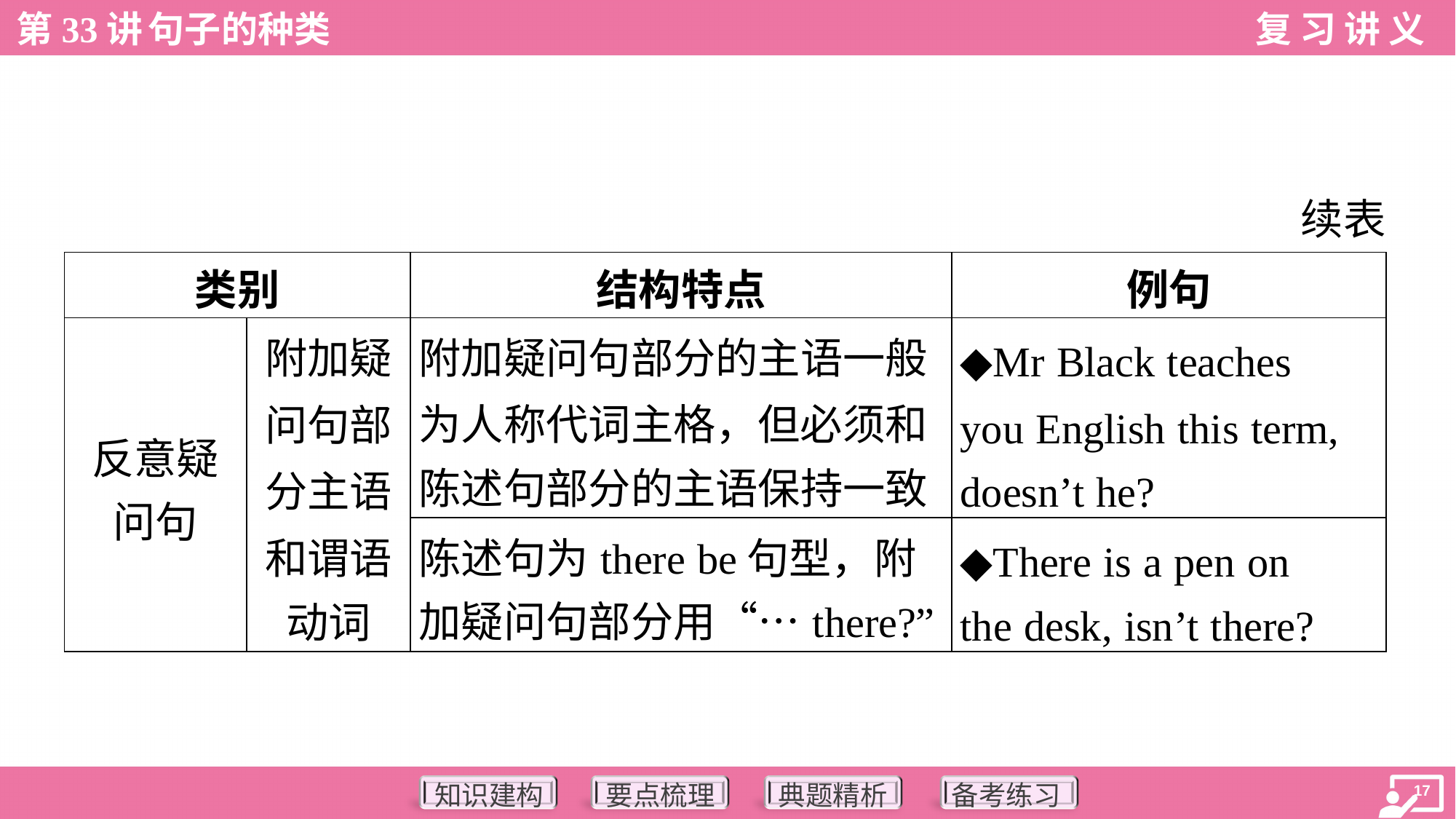

续表
| 类别 |  | 结构特点 | 例句 |
| --- | --- | --- | --- |
| 反意疑 问句 | 附加疑 问句部 分主语 和谓语 动词 | 附加疑问句部分的主语一般 为人称代词主格，但必须和 陈述句部分的主语保持一致 | ◆Mr Black teaches you English this term, doesn’t he? |
|  |  | 陈述句为there be句型，附 加疑问句部分用“…there?” | ◆There is a pen on the desk, isn’t there? |